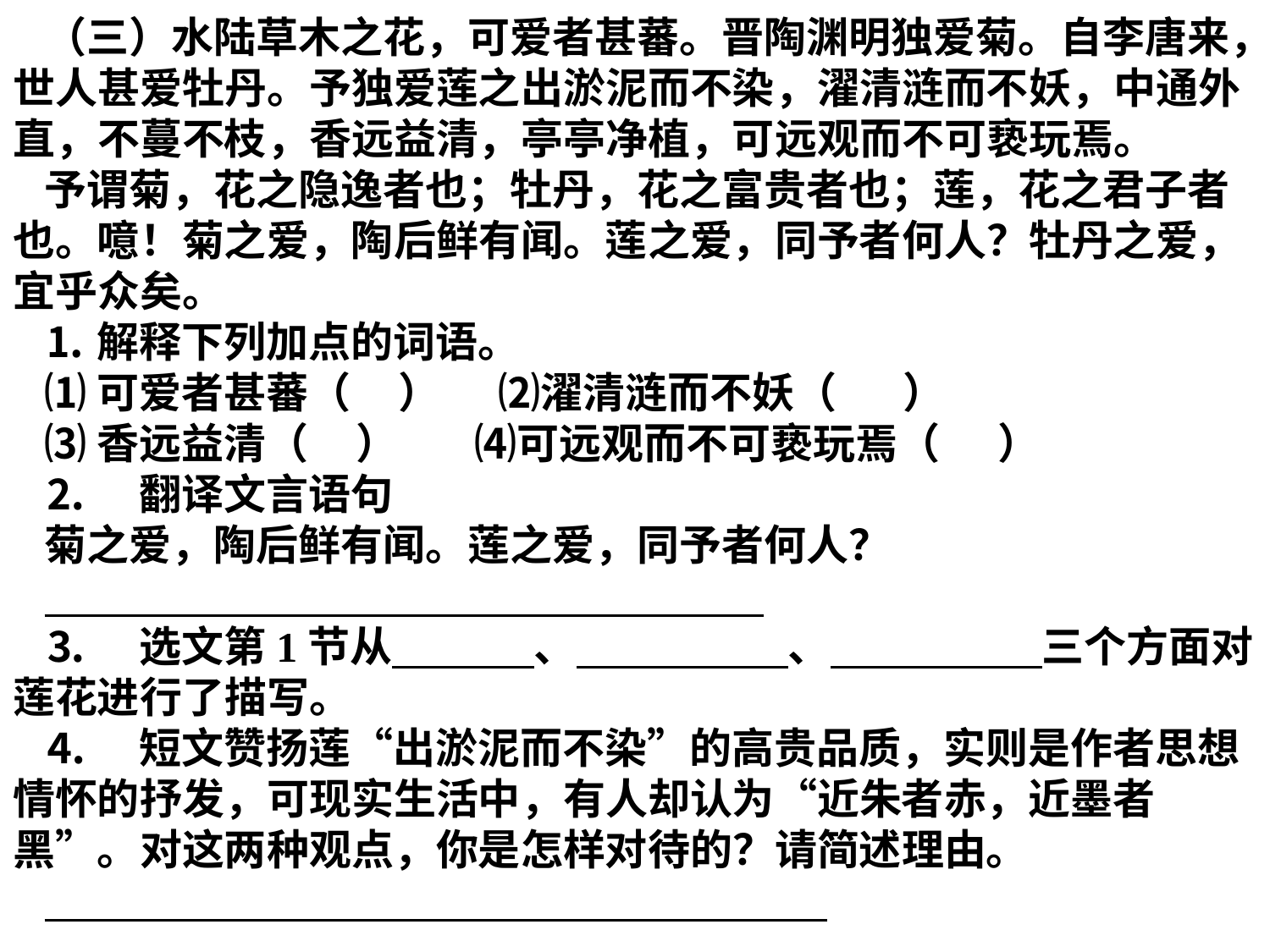

（三）水陆草木之花，可爱者甚蕃。晋陶渊明独爱菊。自李唐来，世人甚爱牡丹。予独爱莲之出淤泥而不染，濯清涟而不妖，中通外直，不蔓不枝，香远益清，亭亭净植，可远观而不可亵玩焉。
予谓菊，花之隐逸者也；牡丹，花之富贵者也；莲，花之君子者也。噫！菊之爱，陶后鲜有闻。莲之爱，同予者何人？牡丹之爱，宜乎众矣。
⒈解释下列加点的词语。
⑴可爱者甚蕃（     ）      ⑵濯清涟而不妖（       ）
⑶香远益清（     ）        ⑷可远观而不可亵玩焉（      ）
⒉　翻译文言语句
菊之爱，陶后鲜有闻。莲之爱，同予者何人？

⒊　选文第1节从　　      、　　　　　、　　　　　三个方面对莲花进行了描写。
⒋　短文赞扬莲“出淤泥而不染”的高贵品质，实则是作者思想情怀的抒发，可现实生活中，有人却认为“近朱者赤，近墨者黑”。对这两种观点，你是怎样对待的？请简述理由。